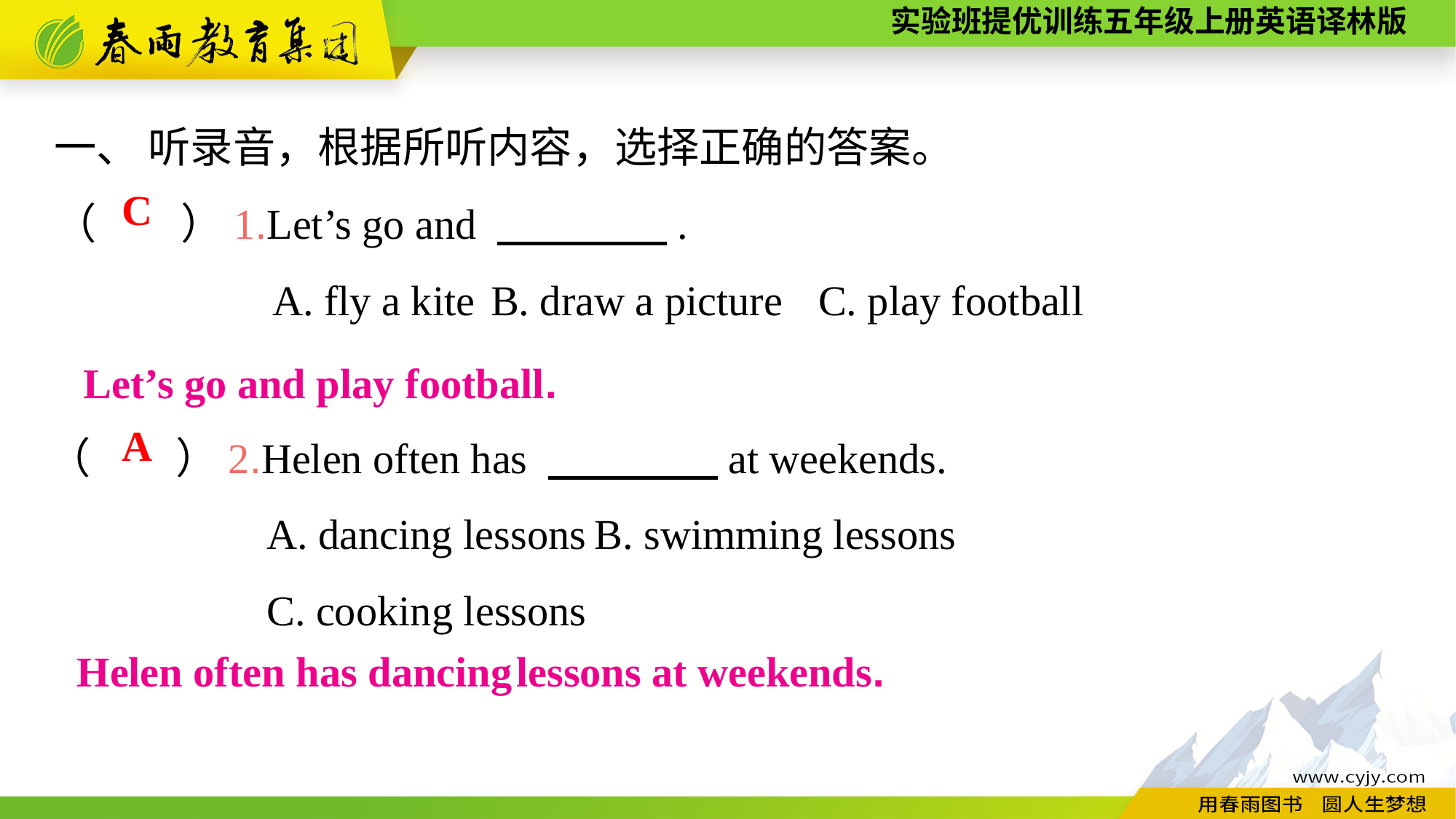

一、 听录音，根据所听内容，选择正确的答案。
（　　）1.Let’s go and 　　　　.
		A. fly a kite	B. draw a picture	C. play football
C
Let’s go and play football.
（　　）2.Helen often has 　　　　at weekends.
		A. dancing lessons	B. swimming lessons
		C. cooking lessons
A
Helen often has dancing lessons at weekends.